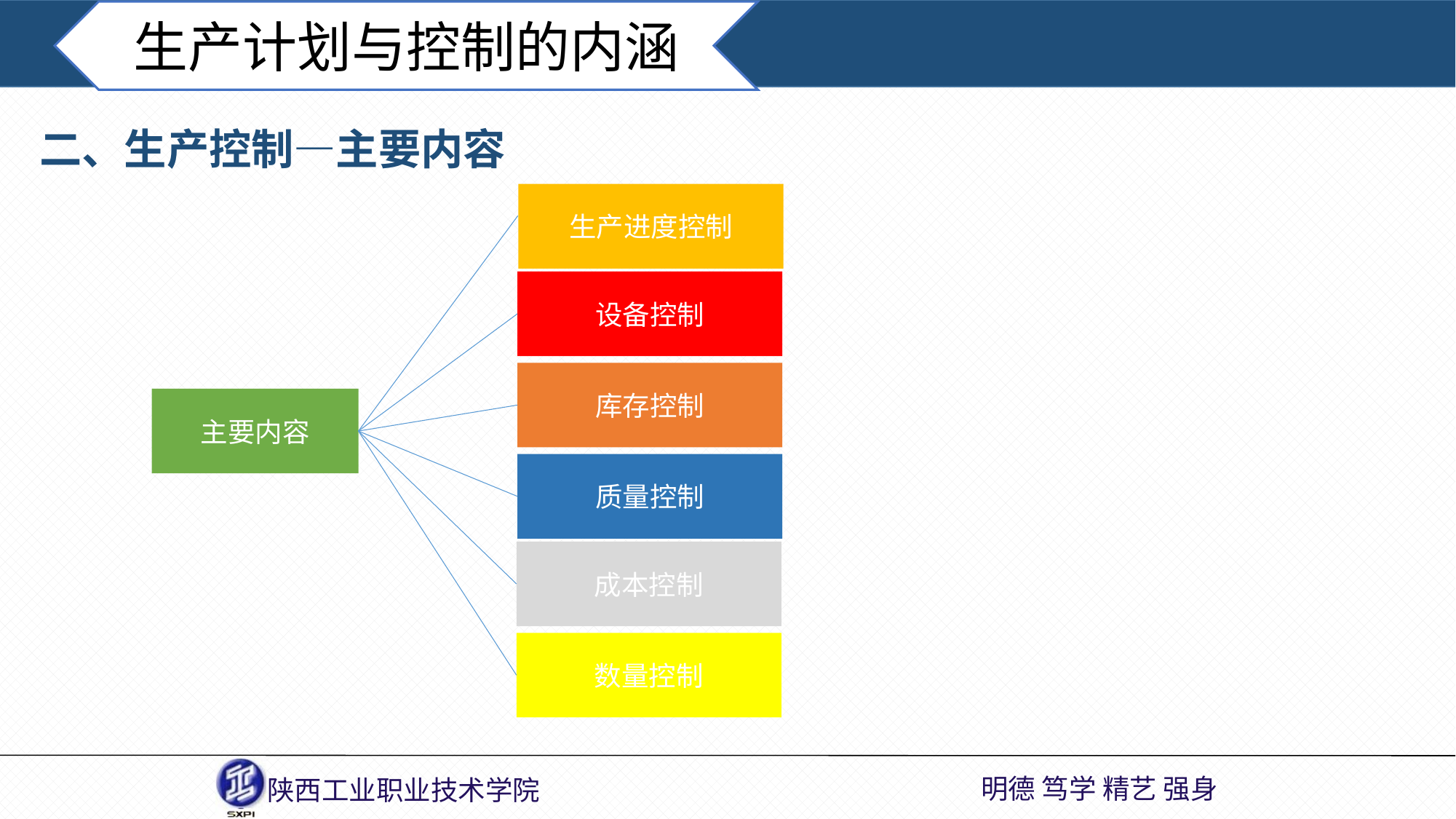

生产计划与控制的内涵
二、生产控制—主要内容
生产进度控制
设备控制
库存控制
主要内容
质量控制
成本控制
数量控制